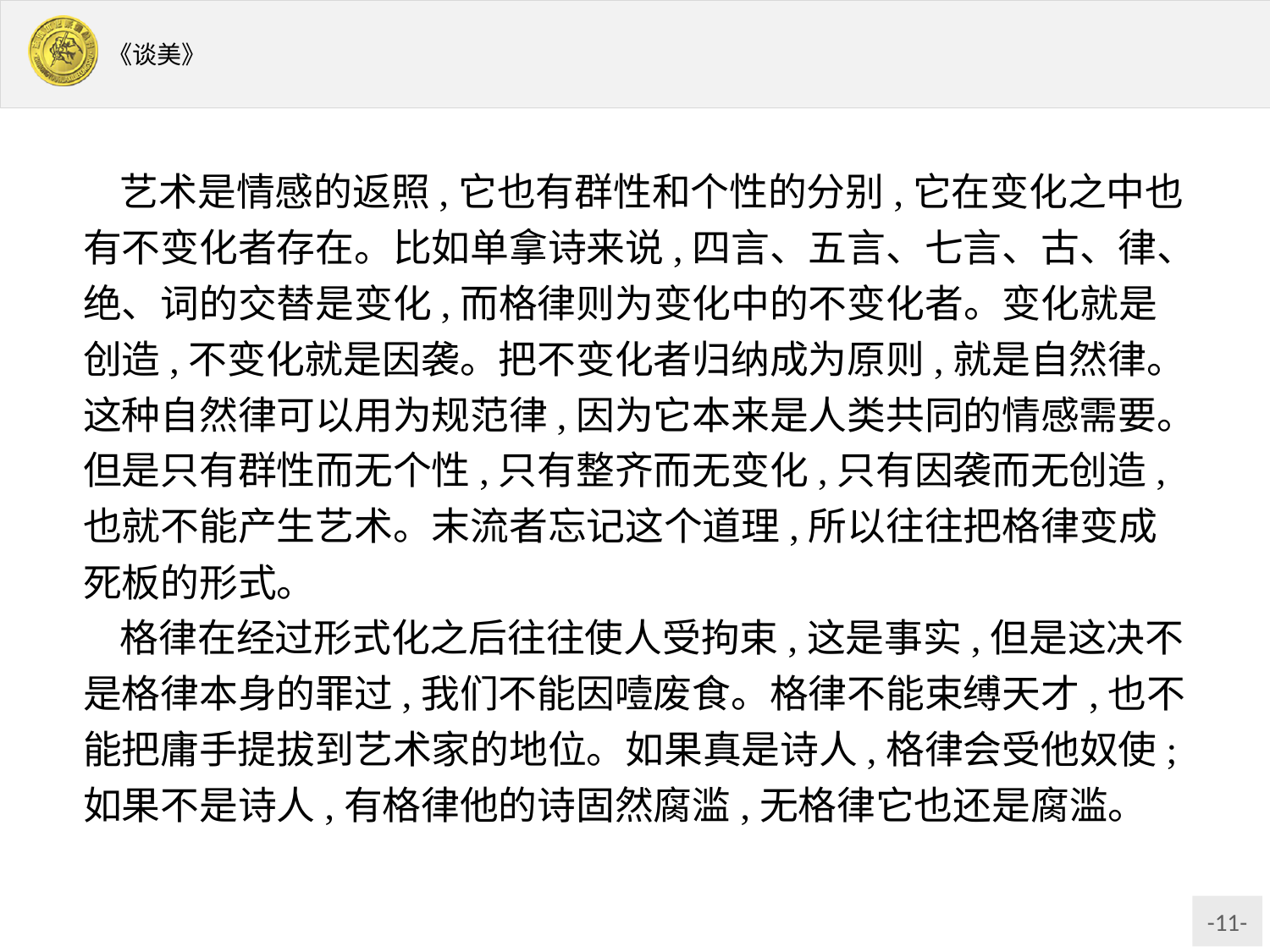

艺术是情感的返照,它也有群性和个性的分别,它在变化之中也有不变化者存在。比如单拿诗来说,四言、五言、七言、古、律、绝、词的交替是变化,而格律则为变化中的不变化者。变化就是创造,不变化就是因袭。把不变化者归纳成为原则,就是自然律。这种自然律可以用为规范律,因为它本来是人类共同的情感需要。但是只有群性而无个性,只有整齐而无变化,只有因袭而无创造,也就不能产生艺术。末流者忘记这个道理,所以往往把格律变成死板的形式。
格律在经过形式化之后往往使人受拘束,这是事实,但是这决不是格律本身的罪过,我们不能因噎废食。格律不能束缚天才,也不能把庸手提拔到艺术家的地位。如果真是诗人,格律会受他奴使;如果不是诗人,有格律他的诗固然腐滥,无格律它也还是腐滥。